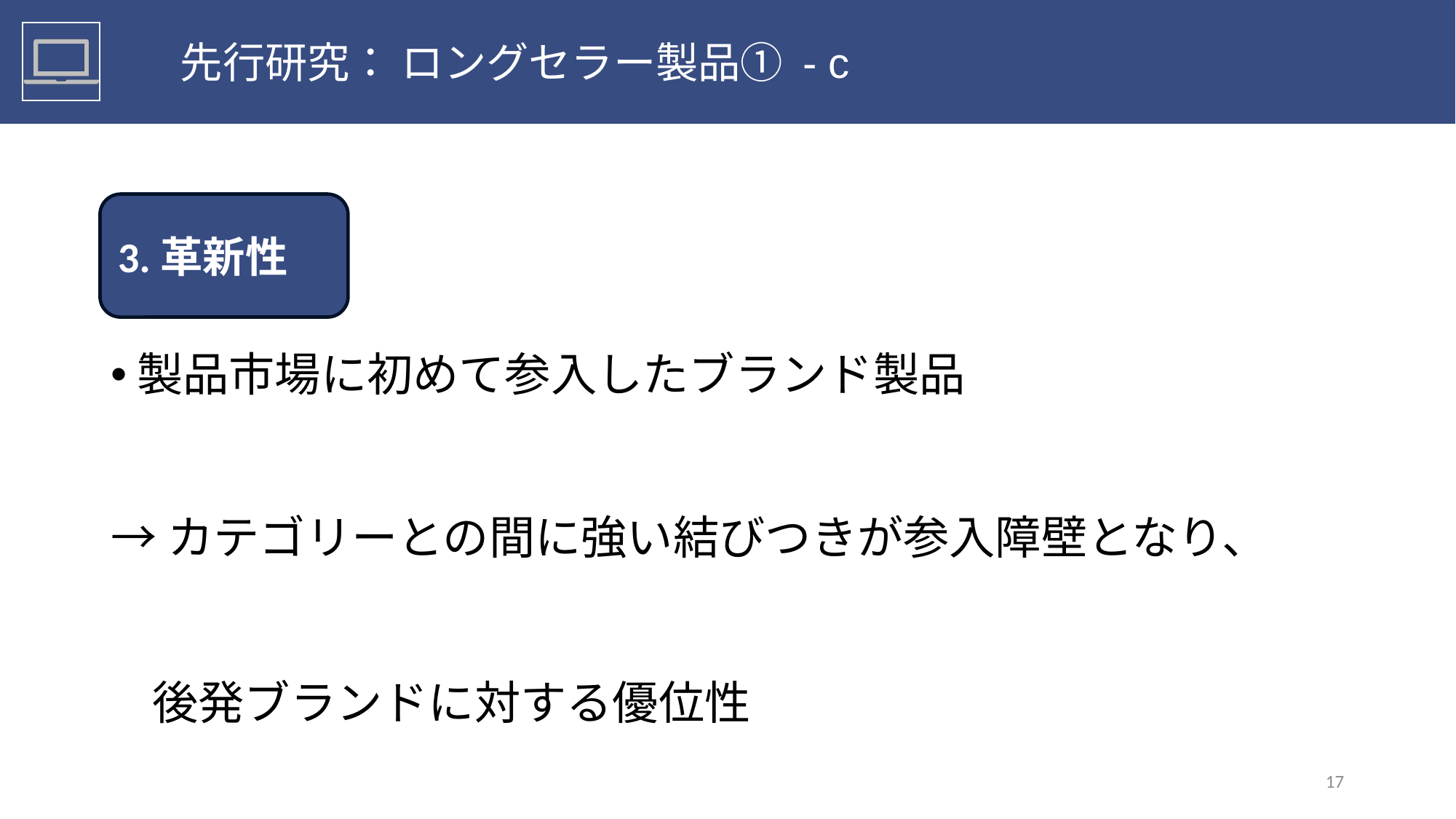

先行研究： ロングセラー製品① - c

3.革新性
3.革新性

製品市場に初めて参入したブランド製品

→カテゴリーとの間に強い結びつきが参入障壁となり、　　
    後発ブランドに対する優位性
17